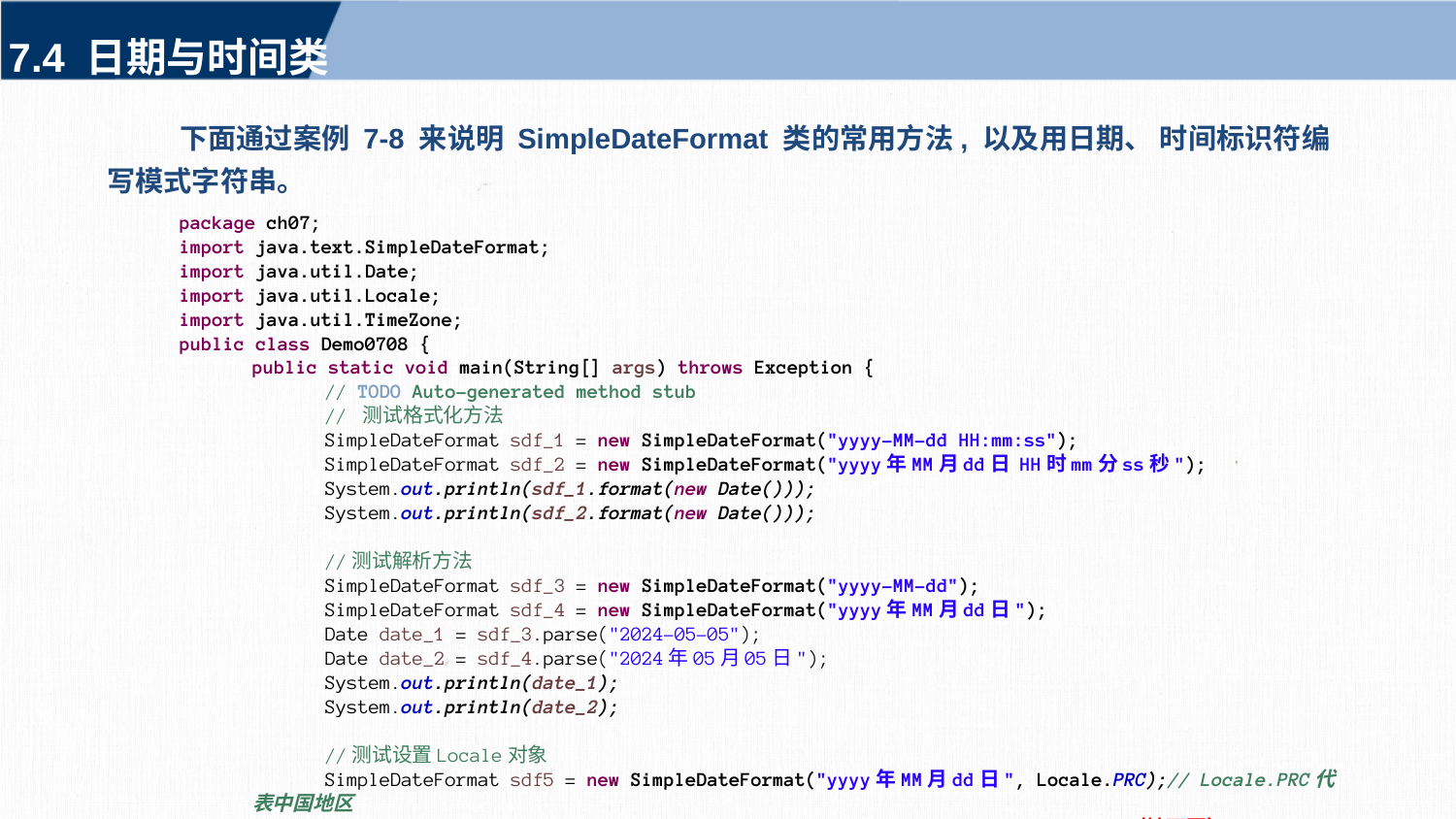

7.4 日期与时间类

下面通过案例 7-8 来说明 SimpleDateFormat 类的常用方法, 以及用日期、 时间标识符编写模式字符串。
package ch07;
import java.text.SimpleDateFormat;
import java.util.Date;
import java.util.Locale;
import java.util.TimeZone;
public class Demo0708 {
public static void main(String[] args) throws Exception {
// TODO Auto-generated method stub
// 测试格式化方法
SimpleDateFormat sdf_1 = new SimpleDateFormat("yyyy-MM-dd HH:mm:ss");
SimpleDateFormat sdf_2 = new SimpleDateFormat("yyyy年MM月dd日 HH时mm分ss秒");
System.out.println(sdf_1.format(new Date()));
System.out.println(sdf_2.format(new Date()));

//测试解析方法
SimpleDateFormat sdf_3 = new SimpleDateFormat("yyyy-MM-dd");
SimpleDateFormat sdf_4 = new SimpleDateFormat("yyyy年MM月dd日");
Date date_1 = sdf_3.parse("2024-05-05");
Date date_2 = sdf_4.parse("2024年05月05日");
System.out.println(date_1);
System.out.println(date_2);

//测试设置Locale对象
SimpleDateFormat sdf5 = new SimpleDateFormat("yyyy年MM月dd日", Locale.PRC);// Locale.PRC代表中国地区
System.out.println(sdf5.format(new Date()));			（转下页）